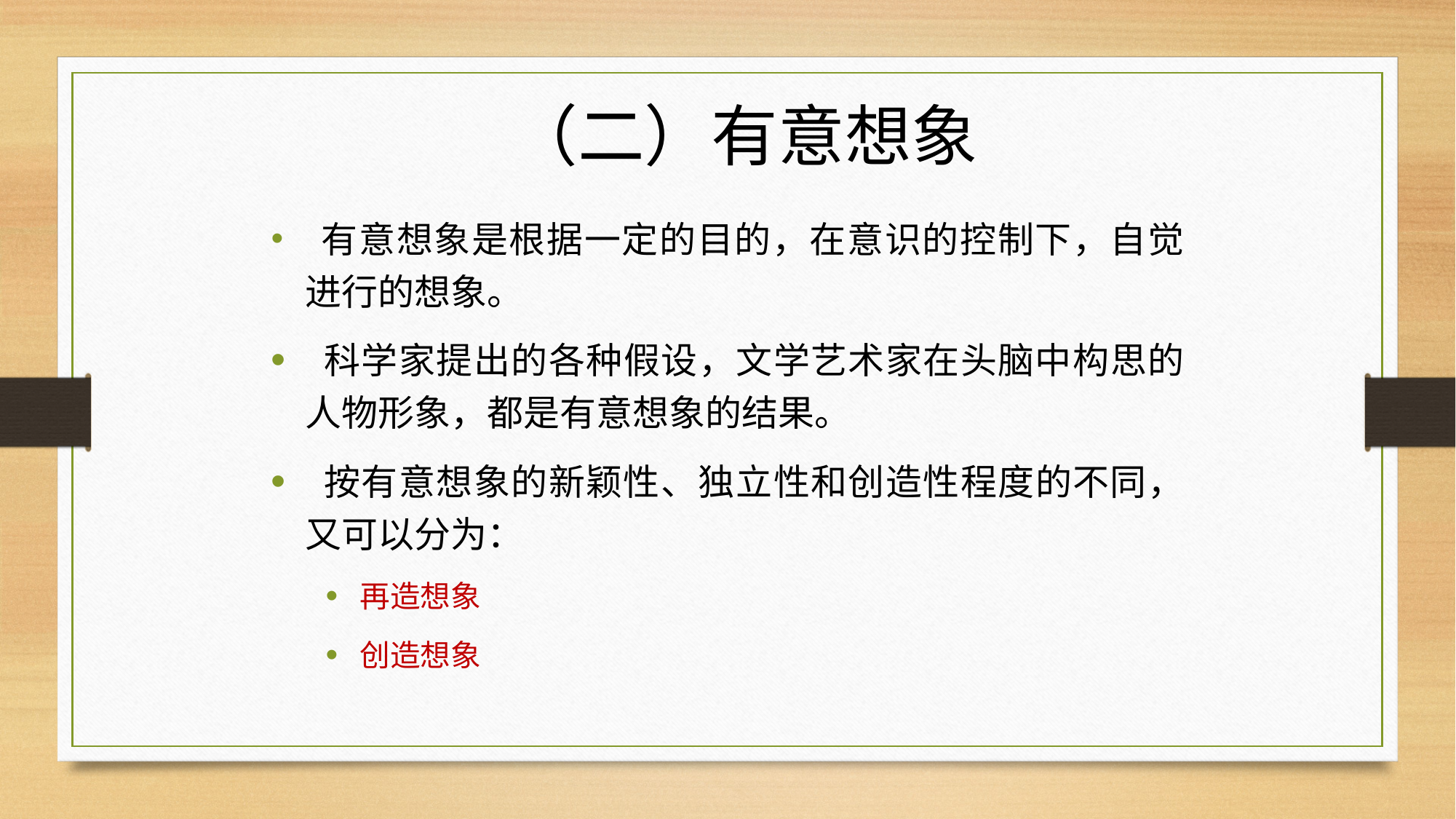

（二）有意想象
 有意想象是根据一定的目的，在意识的控制下，自觉进行的想象。
 科学家提出的各种假设，文学艺术家在头脑中构思的人物形象，都是有意想象的结果。
 按有意想象的新颖性、独立性和创造性程度的不同，又可以分为：
再造想象
创造想象